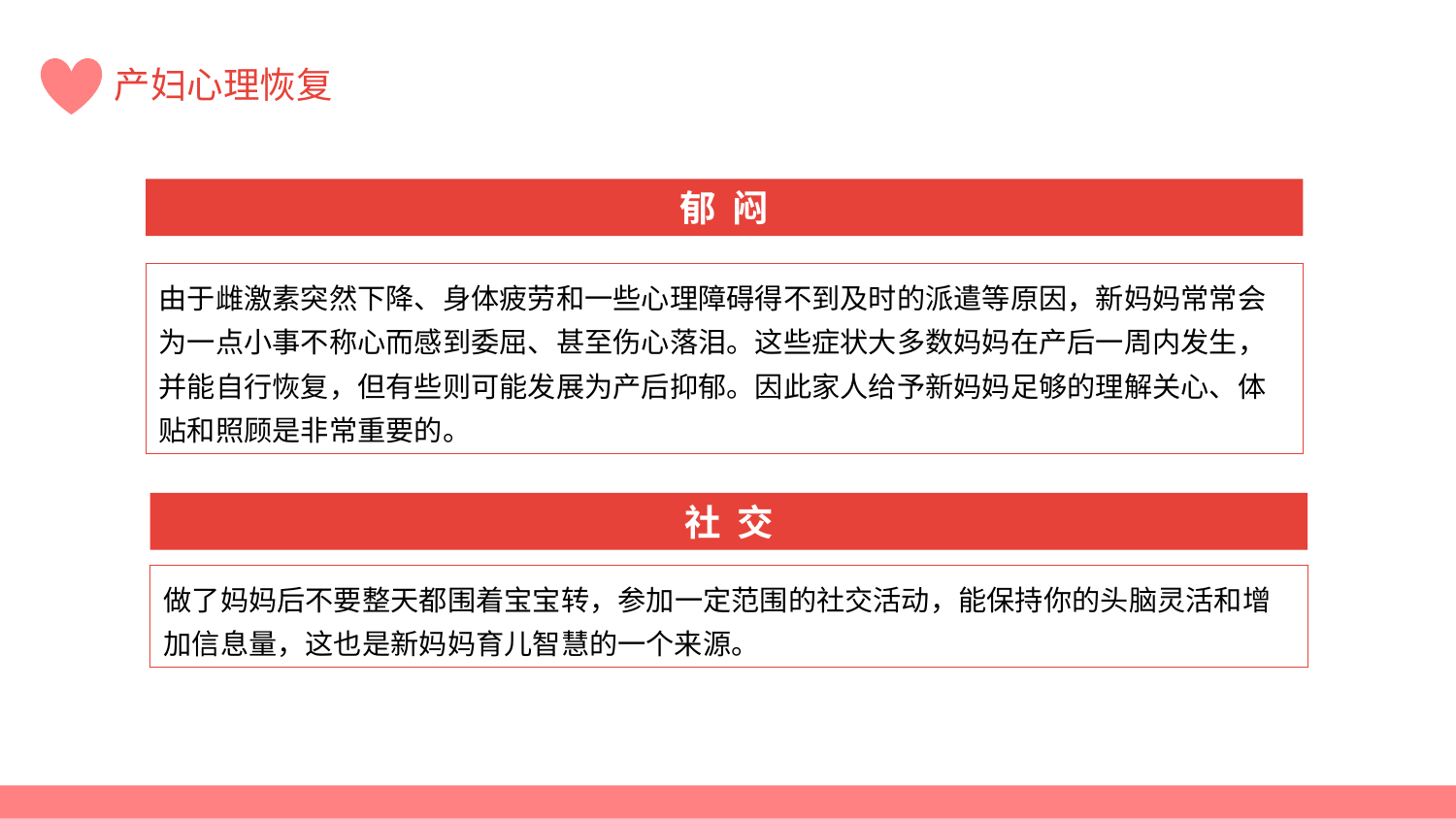

郁  闷
由于雌激素突然下降、身体疲劳和一些心理障碍得不到及时的派遣等原因，新妈妈常常会为一点小事不称心而感到委屈、甚至伤心落泪。这些症状大多数妈妈在产后一周内发生，并能自行恢复，但有些则可能发展为产后抑郁。因此家人给予新妈妈足够的理解关心、体贴和照顾是非常重要的。
社  交
做了妈妈后不要整天都围着宝宝转，参加一定范围的社交活动，能保持你的头脑灵活和增加信息量，这也是新妈妈育儿智慧的一个来源。